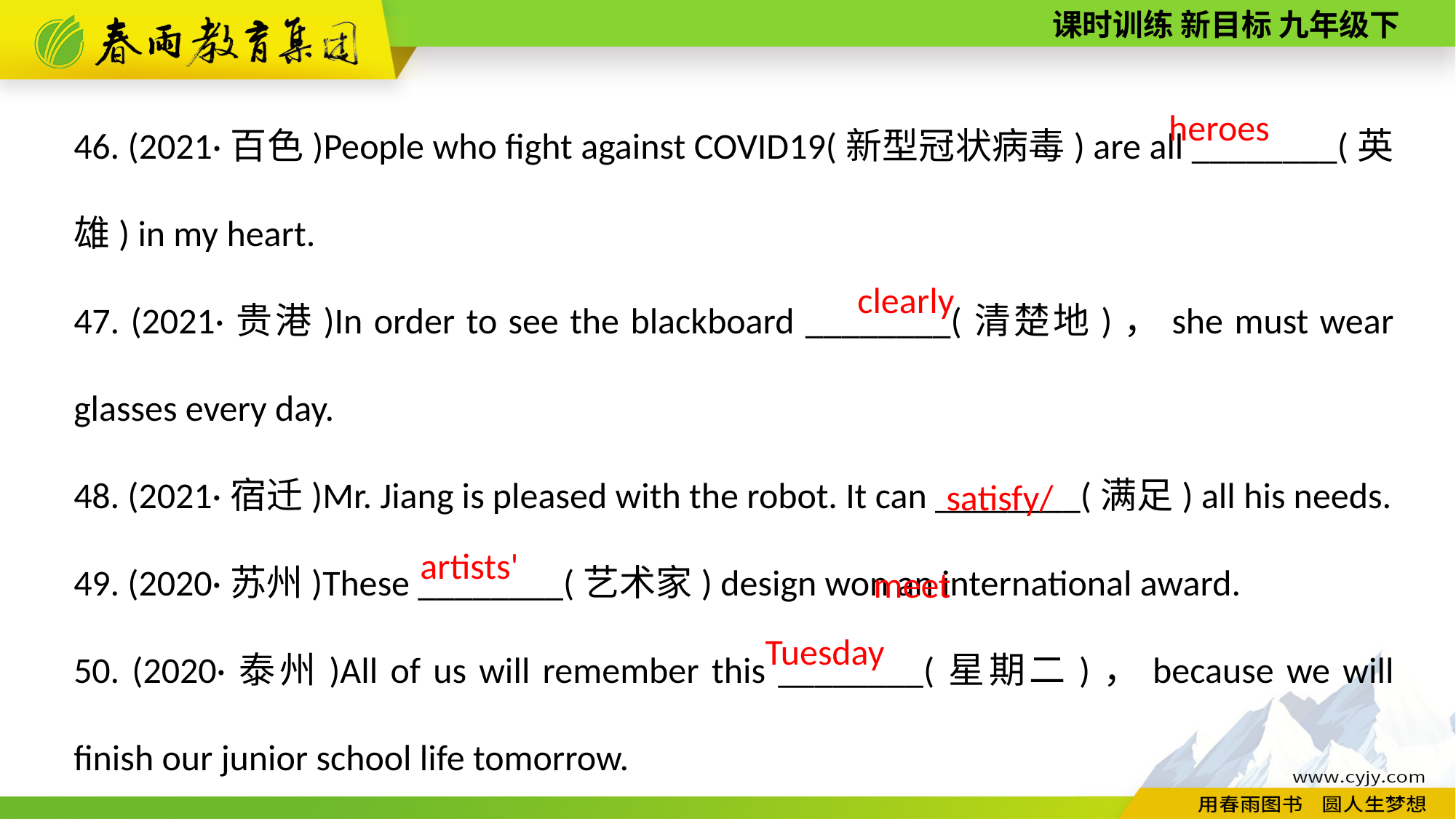

46. (2021·百色)People who fight against COVID­19(新型冠状病毒) are all ________(英雄) in my heart.
47. (2021·贵港)In order to see the blackboard ________(清楚地)，she must wear glasses every day.
48. (2021·宿迁)Mr. Jiang is pleased with the robot. It can ________(满足) all his needs.
49. (2020·苏州)These ________(艺术家) design won an international award.
50. (2020·泰州)All of us will remember this ________(星期二)，because we will finish our junior school life tomorrow.
heroes
clearly
satisfy/meet
artists'
Tuesday